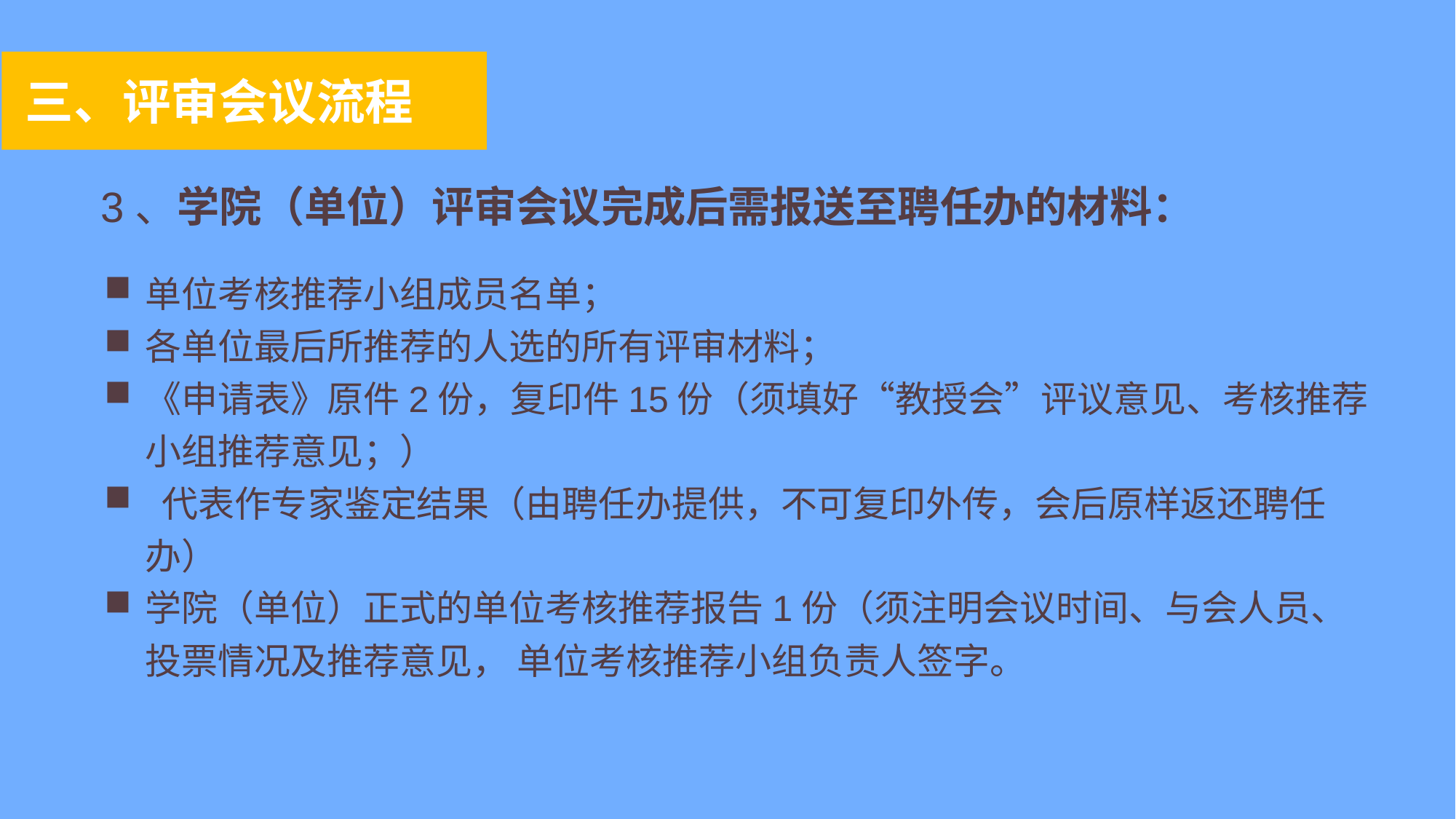

三、评审会议流程
3、学院（单位）评审会议完成后需报送至聘任办的材料：
单位考核推荐小组成员名单；
各单位最后所推荐的人选的所有评审材料；
《申请表》原件2份，复印件15份（须填好“教授会”评议意见、考核推荐小组推荐意见；）
 代表作专家鉴定结果（由聘任办提供，不可复印外传，会后原样返还聘任办）
学院（单位）正式的单位考核推荐报告1份（须注明会议时间、与会人员、投票情况及推荐意见， 单位考核推荐小组负责人签字。